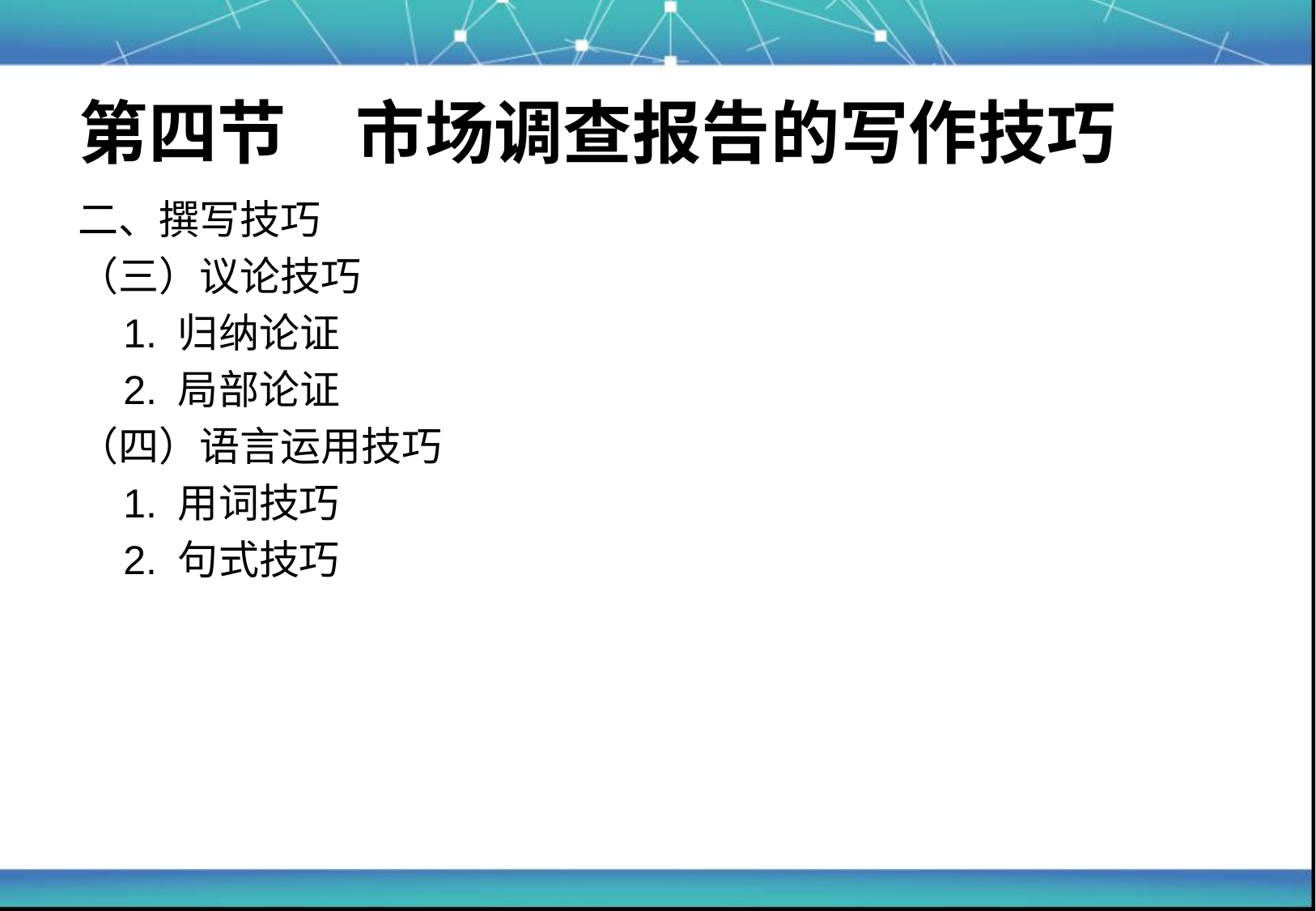

# 第四节　市场调查报告的写作技巧
二、撰写技巧
（三）议论技巧
	1. 归纳论证
	2. 局部论证
（四）语言运用技巧
	1. 用词技巧
	2. 句式技巧